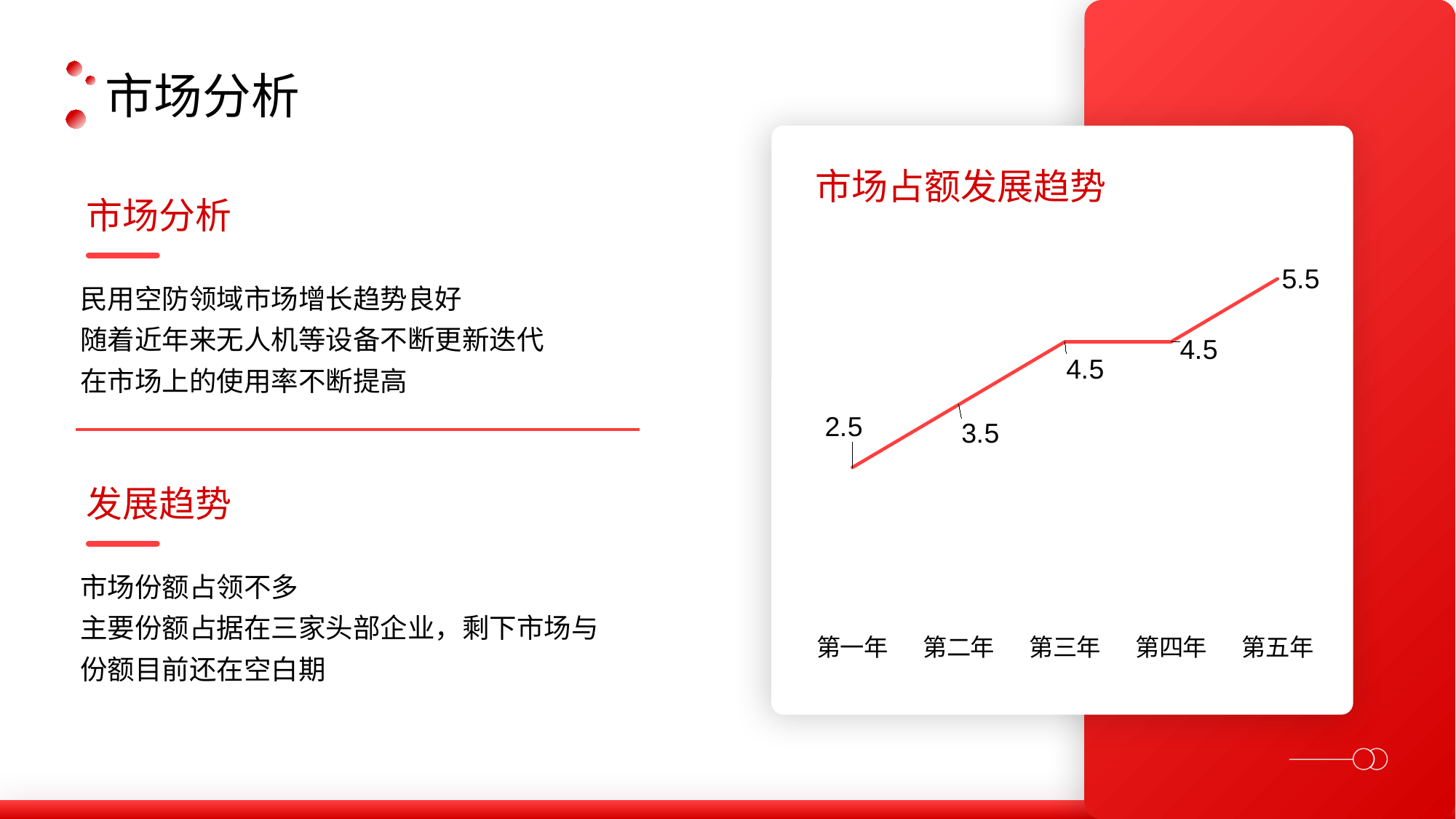

市场分析

市场占额发展趋势
市场分析

### Chart

| Category | 系列 1 |
|---|---|
| 第一年 | 2.5 |
| 第二年 | 3.5 |
| 第三年 | 4.5 |
| 第四年 | 4.5 |
| 第五年 | 5.5 |
民用空防领域市场增长趋势良好
随着近年来无人机等设备不断更新迭代
在市场上的使用率不断提高
发展趋势
市场份额占领不多
主要份额占据在三家头部企业，剩下市场与份额目前还在空白期